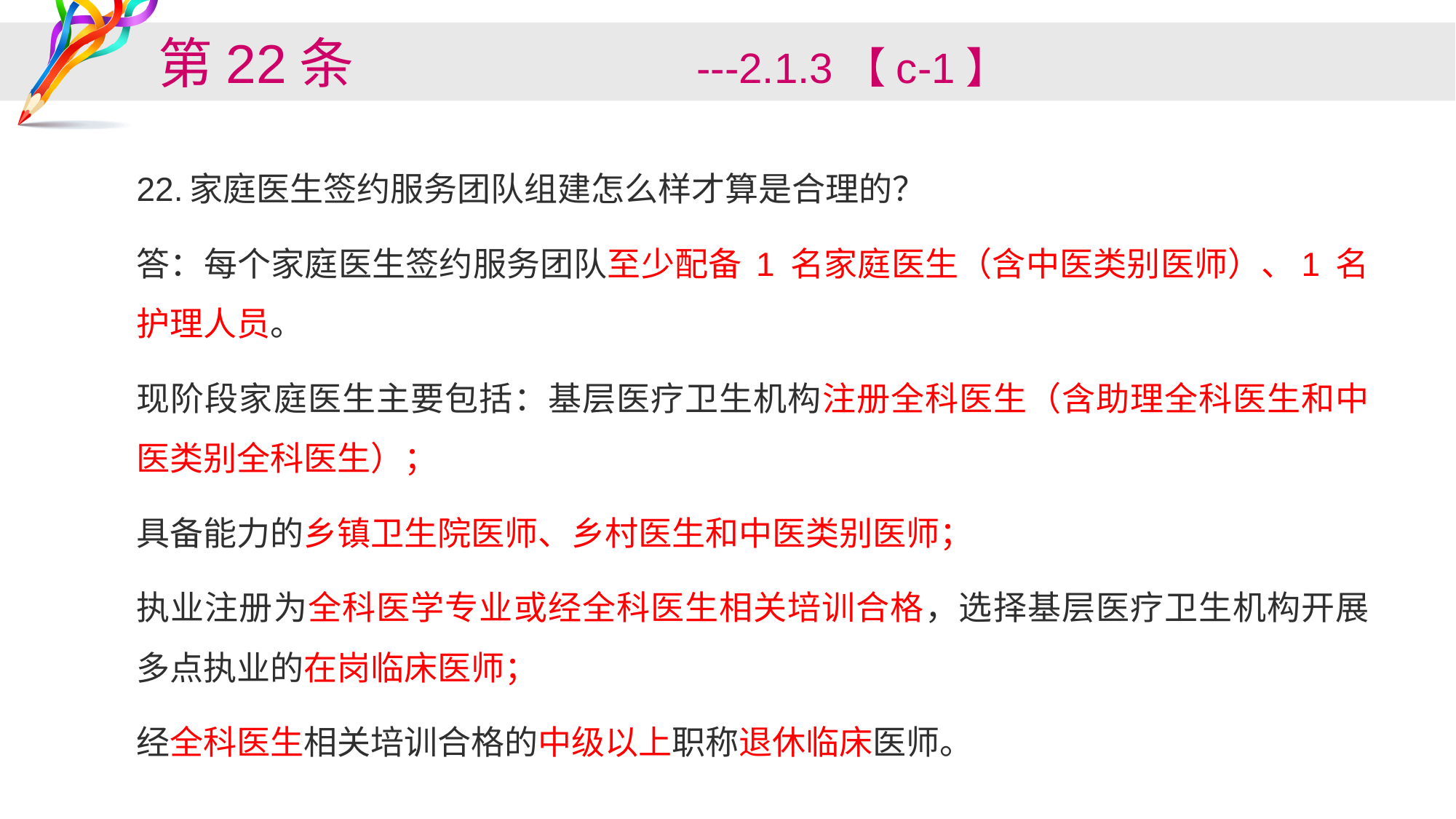

# 第22条                           ---2.1.3【c-1】
22.家庭医生签约服务团队组建怎么样才算是合理的？
答：每个家庭医生签约服务团队至少配备 1 名家庭医生（含中医类别医师）、1 名护理人员。
现阶段家庭医生主要包括：基层医疗卫生机构注册全科医生（含助理全科医生和中医类别全科医生）；
具备能力的乡镇卫生院医师、乡村医生和中医类别医师；
执业注册为全科医学专业或经全科医生相关培训合格，选择基层医疗卫生机构开展多点执业的在岗临床医师；
经全科医生相关培训合格的中级以上职称退休临床医师。